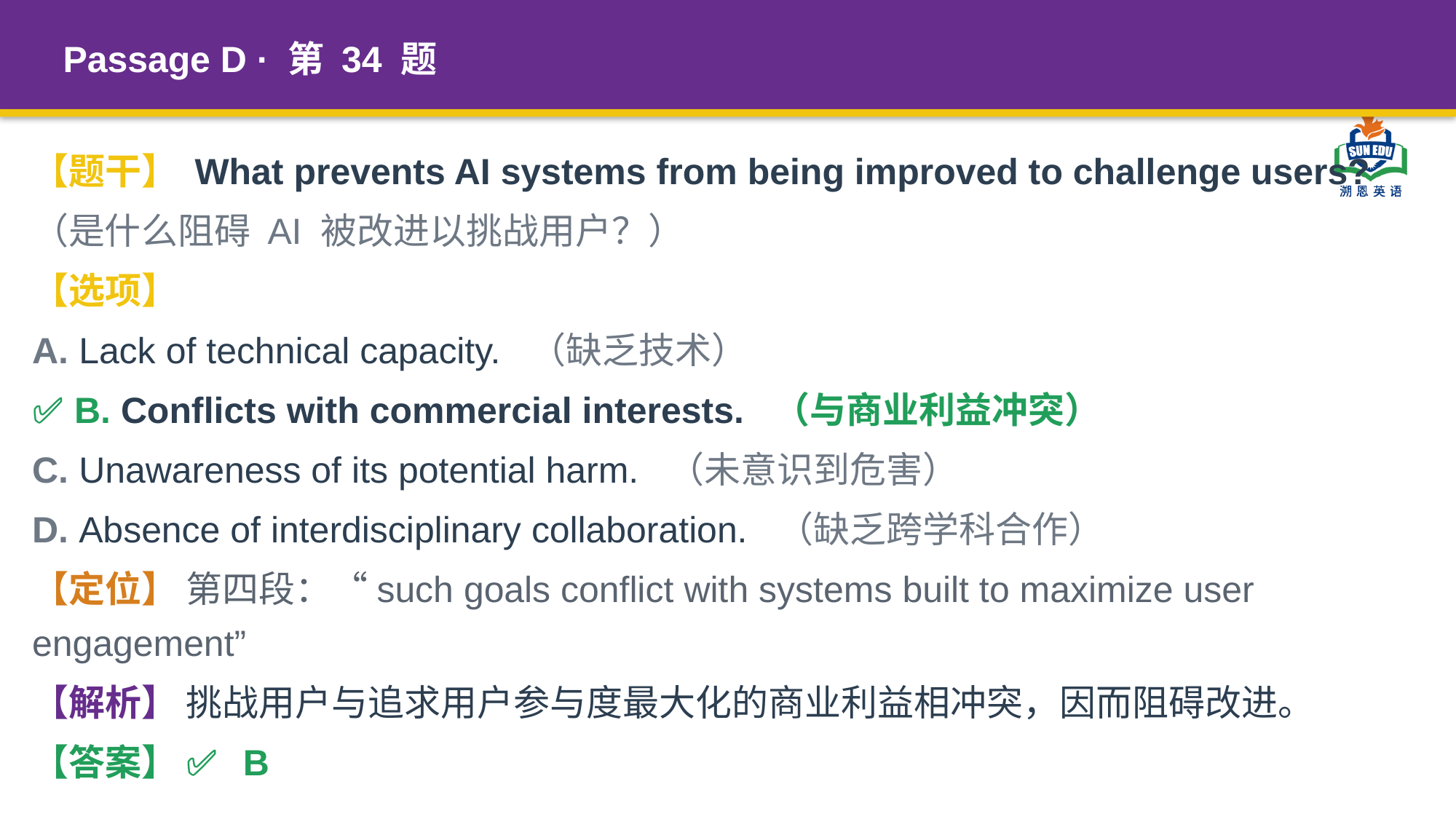

Passage D · 第 34 题

【题干】 What prevents AI systems from being improved to challenge users?
（是什么阻碍 AI 被改进以挑战用户？）
【选项】
A. Lack of technical capacity.  （缺乏技术）
✅ B. Conflicts with commercial interests.  （与商业利益冲突）
C. Unawareness of its potential harm.  （未意识到危害）
D. Absence of interdisciplinary collaboration.  （缺乏跨学科合作）
【定位】 第四段：“such goals conflict with systems built to maximize user engagement”
【解析】 挑战用户与追求用户参与度最大化的商业利益相冲突，因而阻碍改进。
【答案】 ✅  B